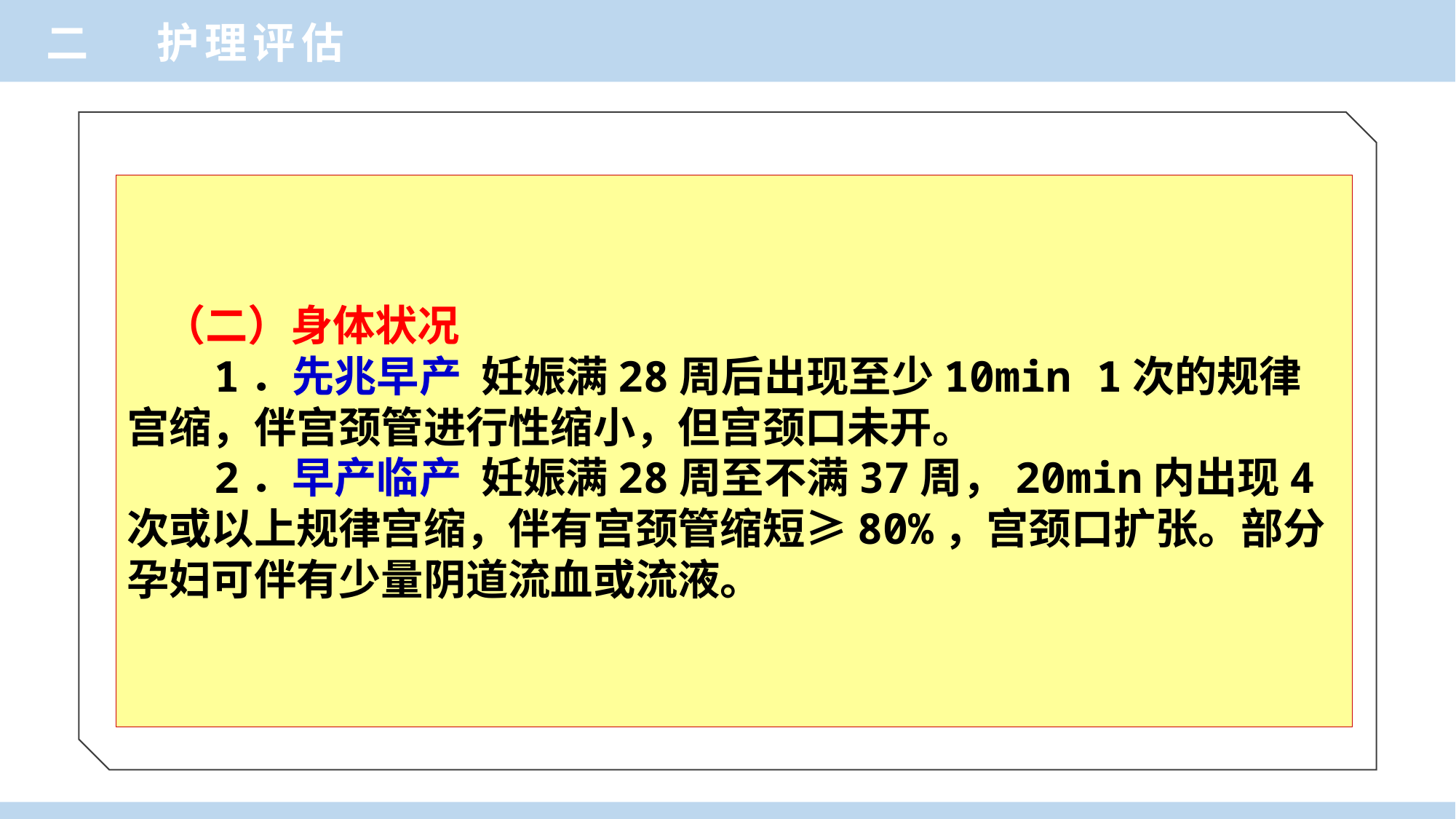

二    护理评估

（二）身体状况
  1．先兆早产  妊娠满28周后出现至少10min 1次的规律宫缩，伴宫颈管进行性缩小，但宫颈口未开。
  2．早产临产  妊娠满28周至不满37周，20min内出现4次或以上规律宫缩，伴有宫颈管缩短≥80%，宫颈口扩张。部分孕妇可伴有少量阴道流血或流液。